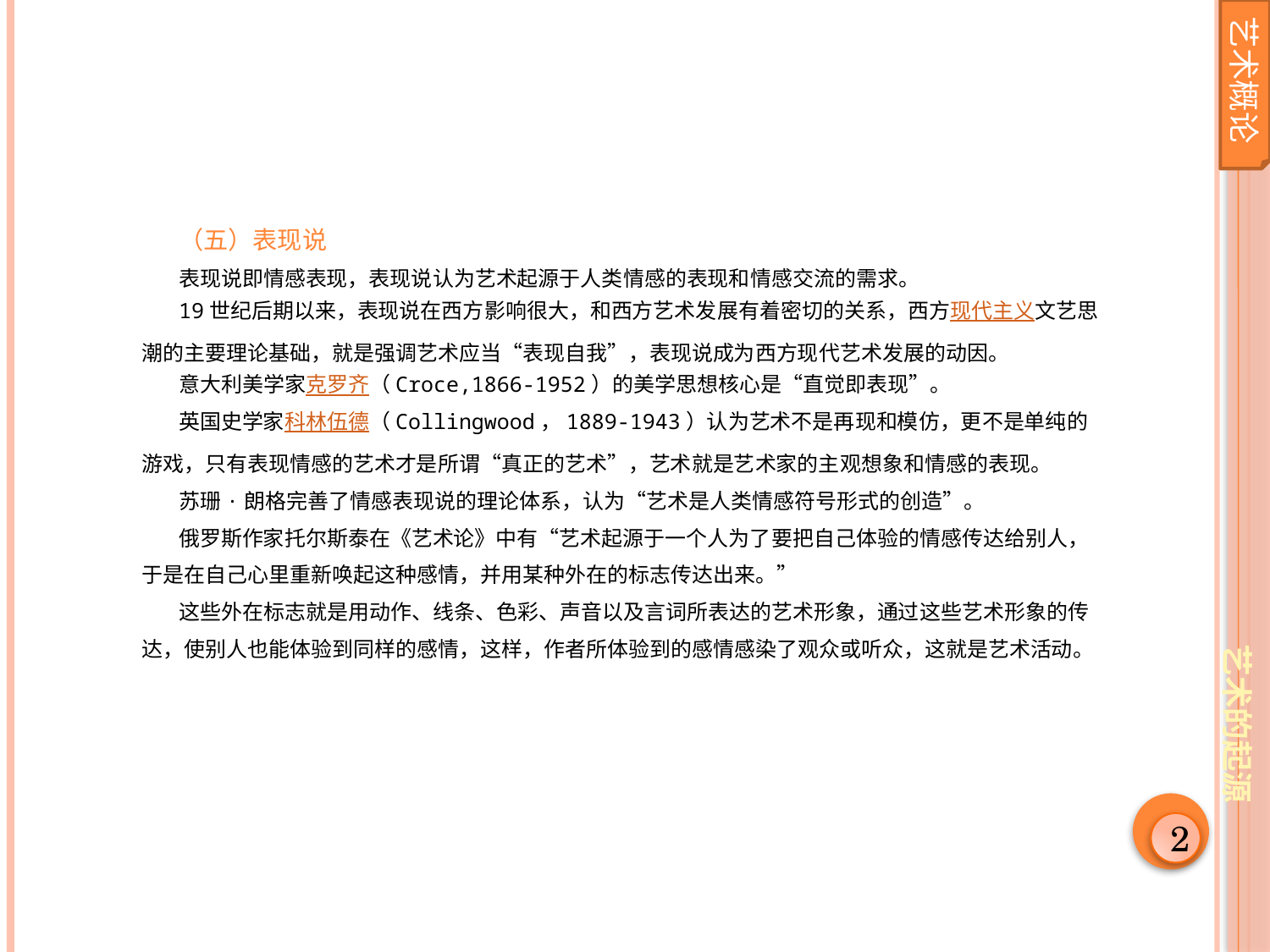

艺术概论
（五）表现说
表现说即情感表现，表现说认为艺术起源于人类情感的表现和情感交流的需求。
19世纪后期以来，表现说在西方影响很大，和西方艺术发展有着密切的关系，西方现代主义文艺思潮的主要理论基础，就是强调艺术应当“表现自我”，表现说成为西方现代艺术发展的动因。
意大利美学家克罗齐（Croce,1866-1952）的美学思想核心是“直觉即表现”。
英国史学家科林伍德（Collingwood，1889-1943）认为艺术不是再现和模仿，更不是单纯的游戏，只有表现情感的艺术才是所谓“真正的艺术”，艺术就是艺术家的主观想象和情感的表现。
苏珊·朗格完善了情感表现说的理论体系，认为“艺术是人类情感符号形式的创造”。
俄罗斯作家托尔斯泰在《艺术论》中有“艺术起源于一个人为了要把自己体验的情感传达给别人，于是在自己心里重新唤起这种感情，并用某种外在的标志传达出来。”
这些外在标志就是用动作、线条、色彩、声音以及言词所表达的艺术形象，通过这些艺术形象的传达，使别人也能体验到同样的感情，这样，作者所体验到的感情感染了观众或听众，这就是艺术活动。
艺术的起源
2